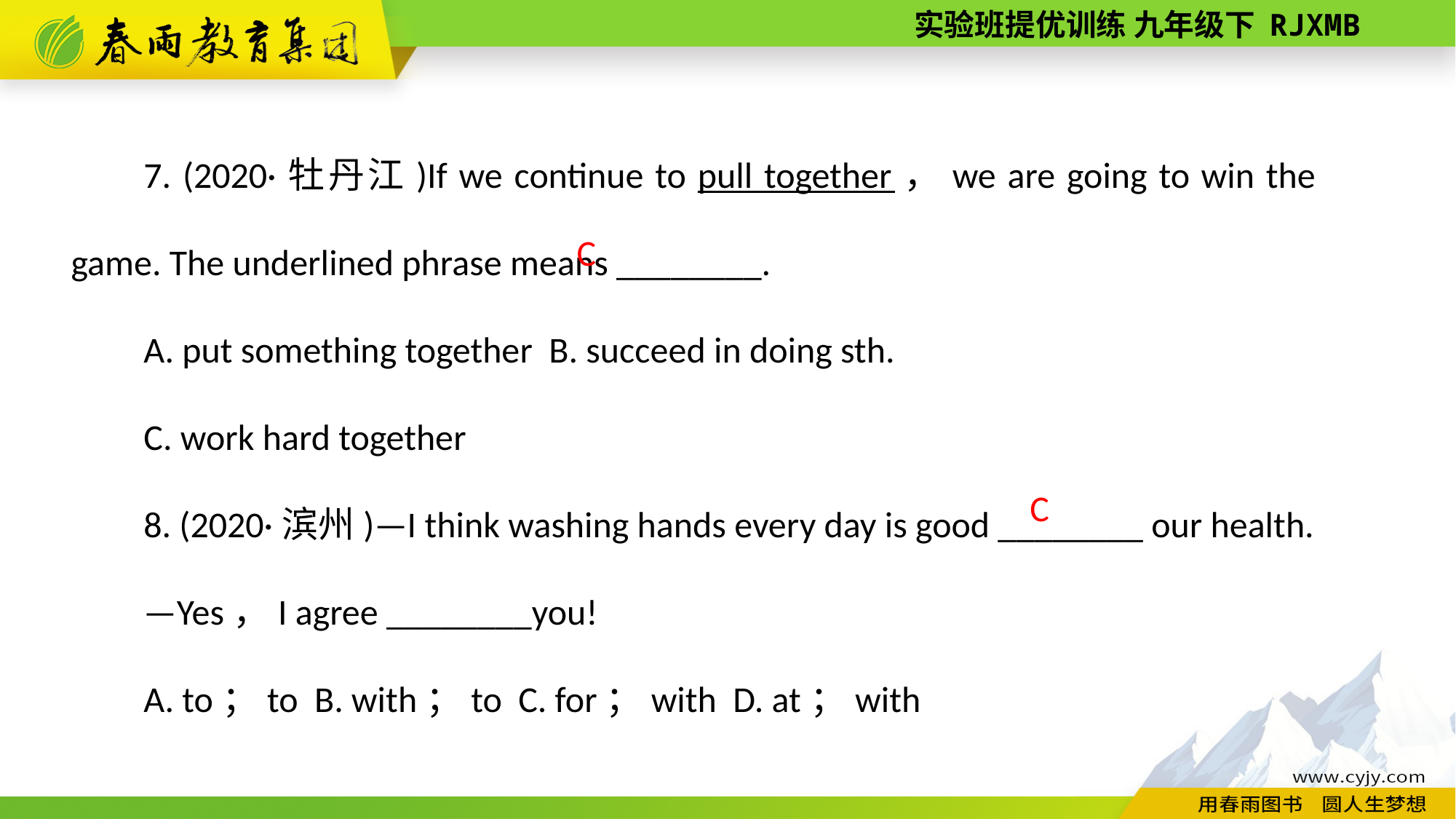

7. (2020·牡丹江)If we continue to pull together，we are going to win the game. The underlined phrase means ________.
A. put something together  B. succeed in doing sth.
C. work hard together
8. (2020·滨州)—I think washing hands every day is good ________ our health.
—Yes，I agree ________you!
A. to；to  B. with；to  C. for；with  D. at；with
C
C